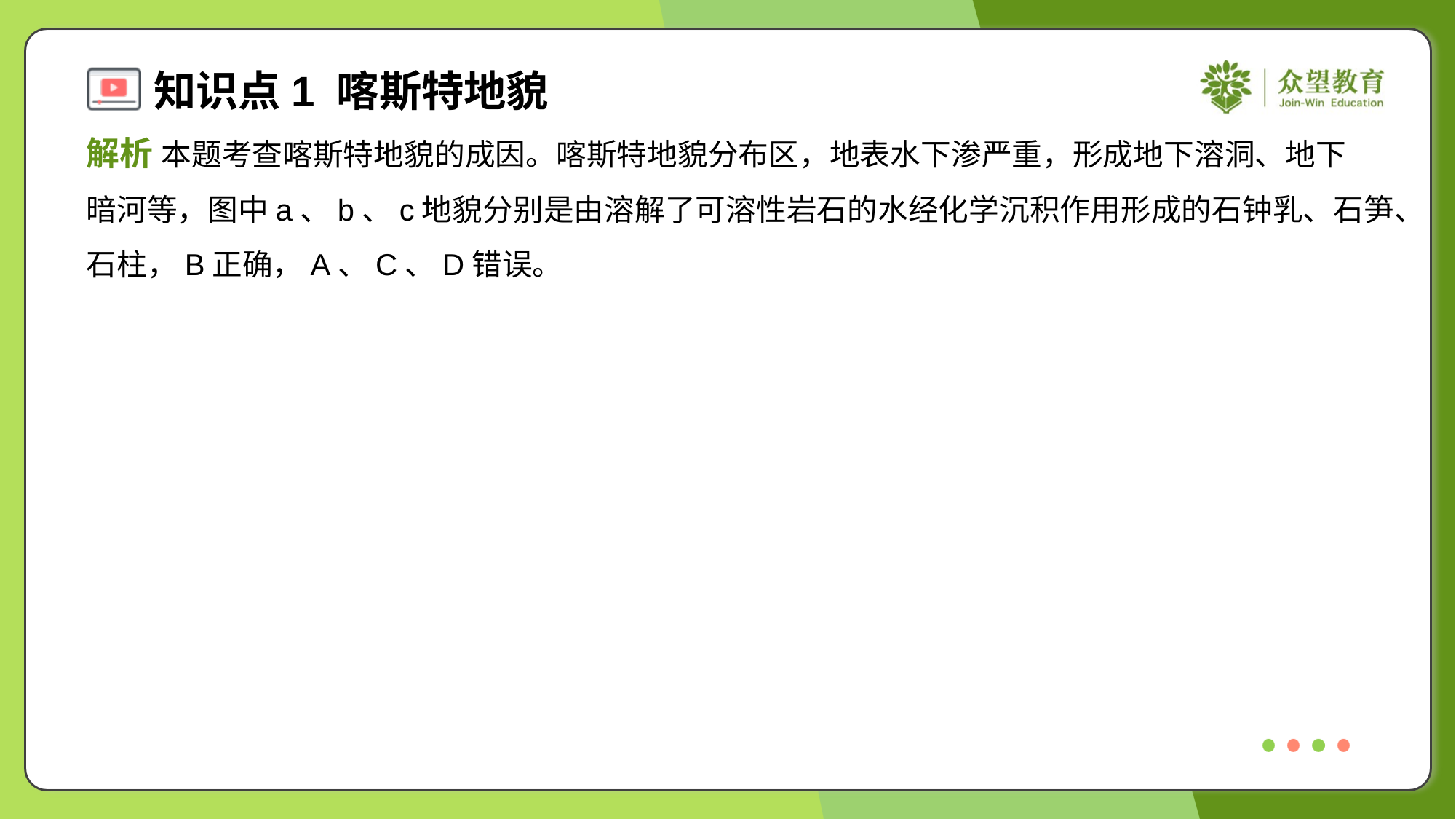

解析 本题考查喀斯特地貌的成因。喀斯特地貌分布区，地表水下渗严重，形成地下溶洞、地下
暗河等，图中a、b、c地貌分别是由溶解了可溶性岩石的水经化学沉积作用形成的石钟乳、石笋、
石柱，B正确，A、C、D错误。